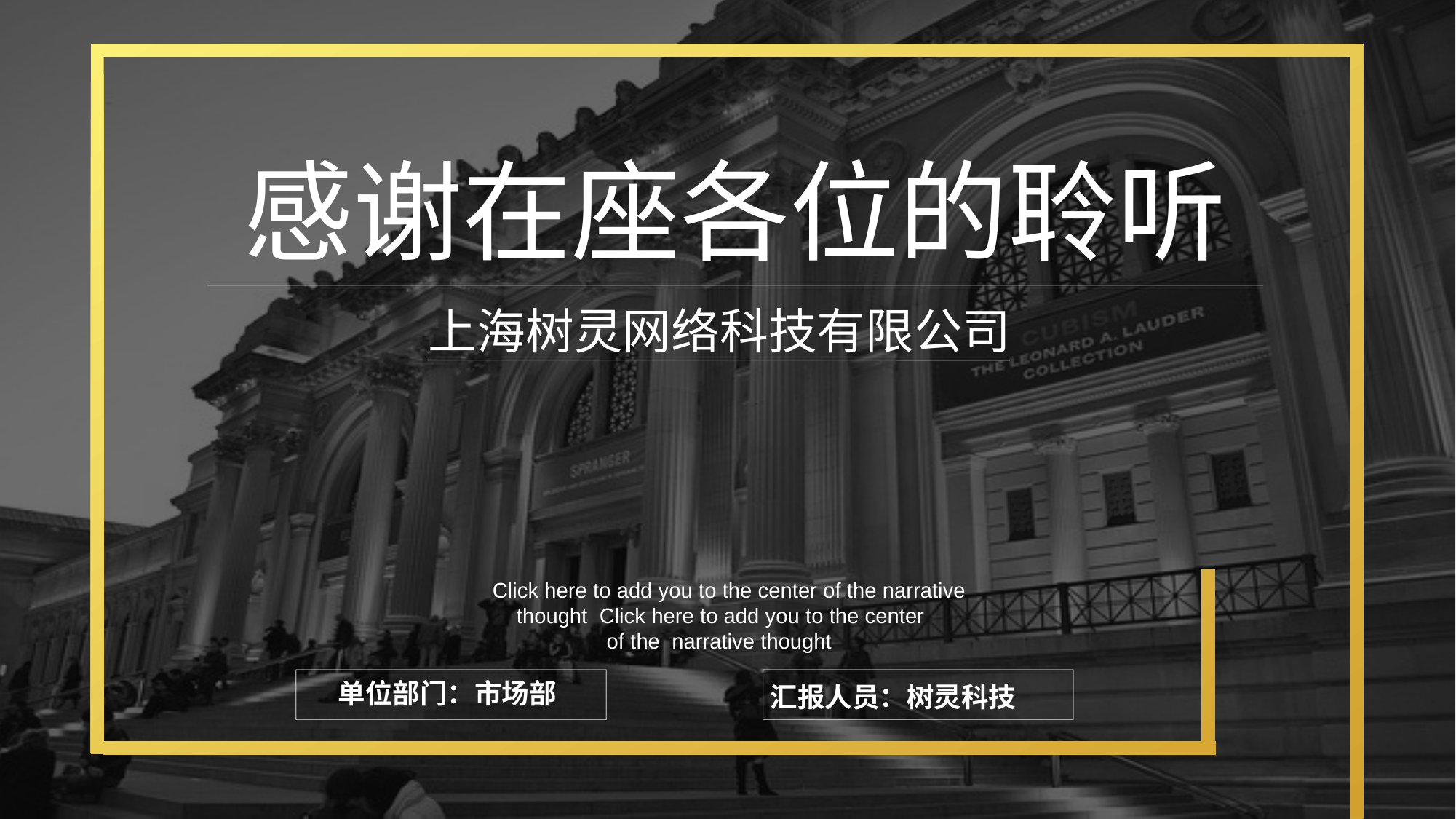

感谢在座各位的聆听

上海树灵网络科技有限公司

Click here to add you to the center of the narrative
    thought  Click here to add you to the center
                   of the  narrative thought

汇报人员：树灵科技

单位部门：市场部